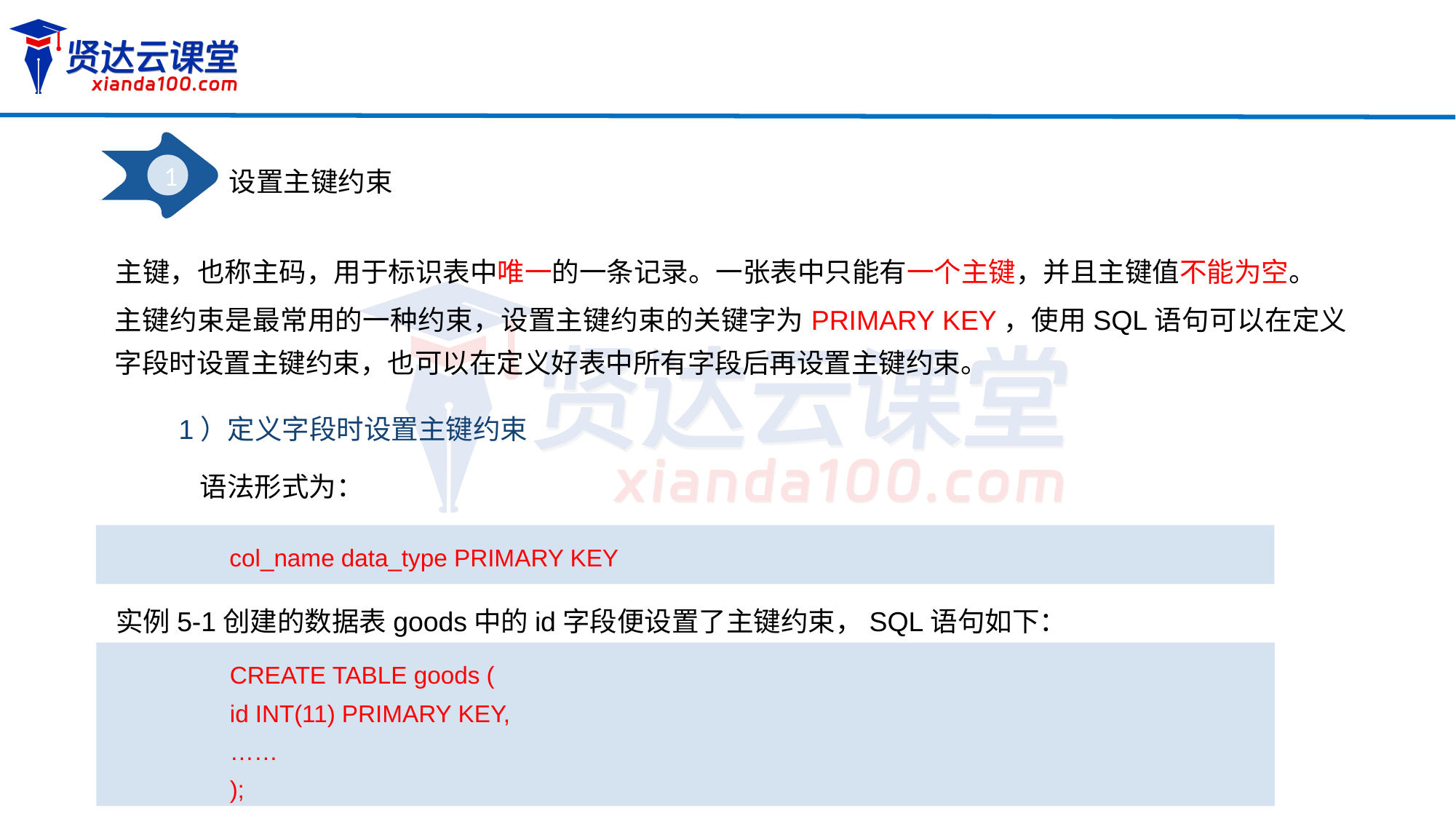

1
设置主键约束
主键，也称主码，用于标识表中唯一的一条记录。一张表中只能有一个主键，并且主键值不能为空。
主键约束是最常用的一种约束，设置主键约束的关键字为PRIMARY KEY，使用SQL语句可以在定义字段时设置主键约束，也可以在定义好表中所有字段后再设置主键约束。
1）定义字段时设置主键约束
语法形式为：

col_name data_type PRIMARY KEY
实例5-1创建的数据表goods中的id字段便设置了主键约束，SQL语句如下：

CREATE TABLE goods (
id INT(11) PRIMARY KEY,
……
);